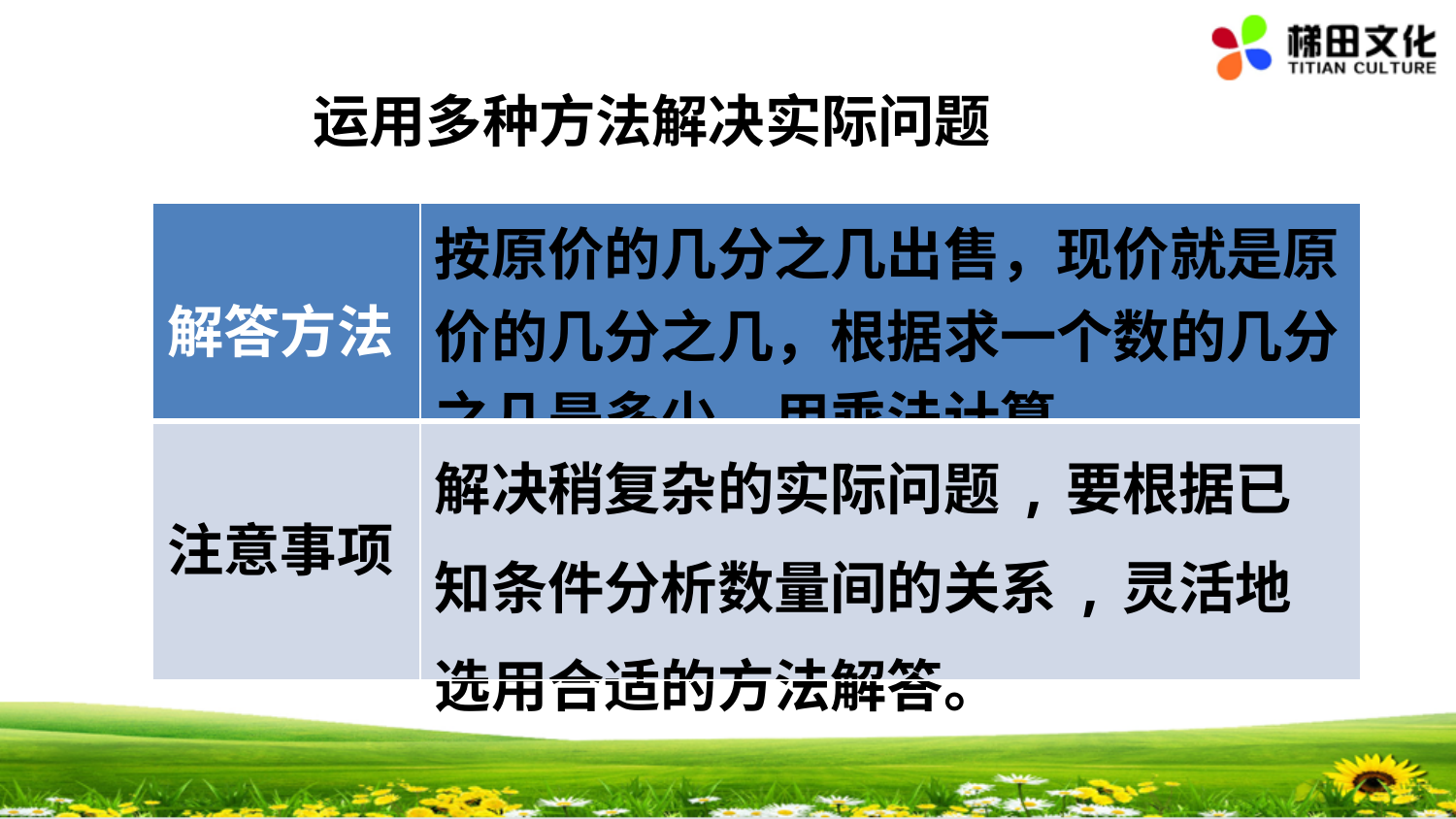

运用多种方法解决实际问题
| 解答方法 | 按原价的几分之几出售，现价就是原价的几分之几，根据求一个数的几分之几是多少，用乘法计算。 |
| --- | --- |
| 注意事项 | 解决稍复杂的实际问题,要根据已知条件分析数量间的关系,灵活地选用合适的方法解答。 |